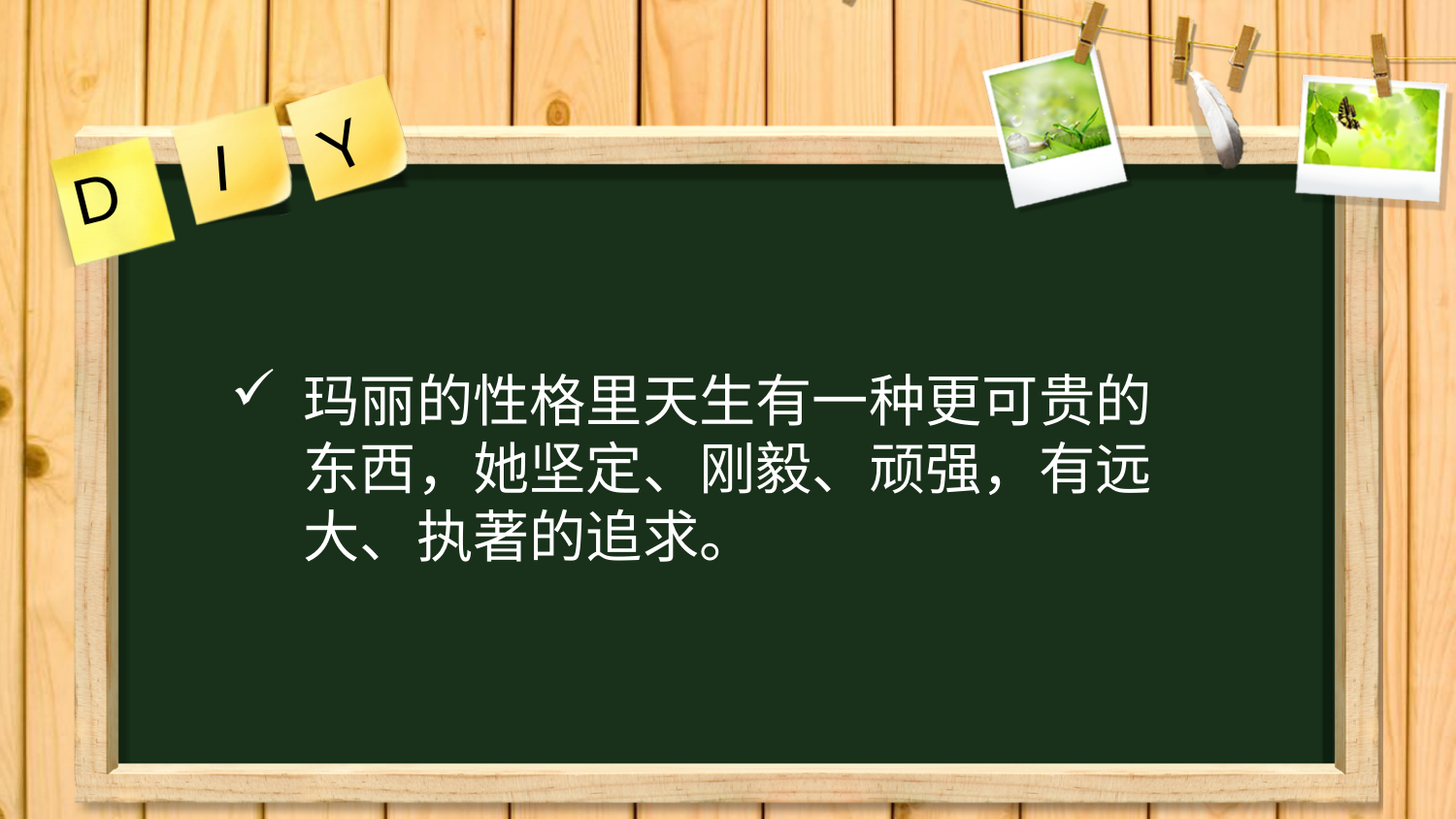

玛丽的性格里天生有一种更可贵的东西，她坚定、刚毅、顽强，有远大、执著的追求。